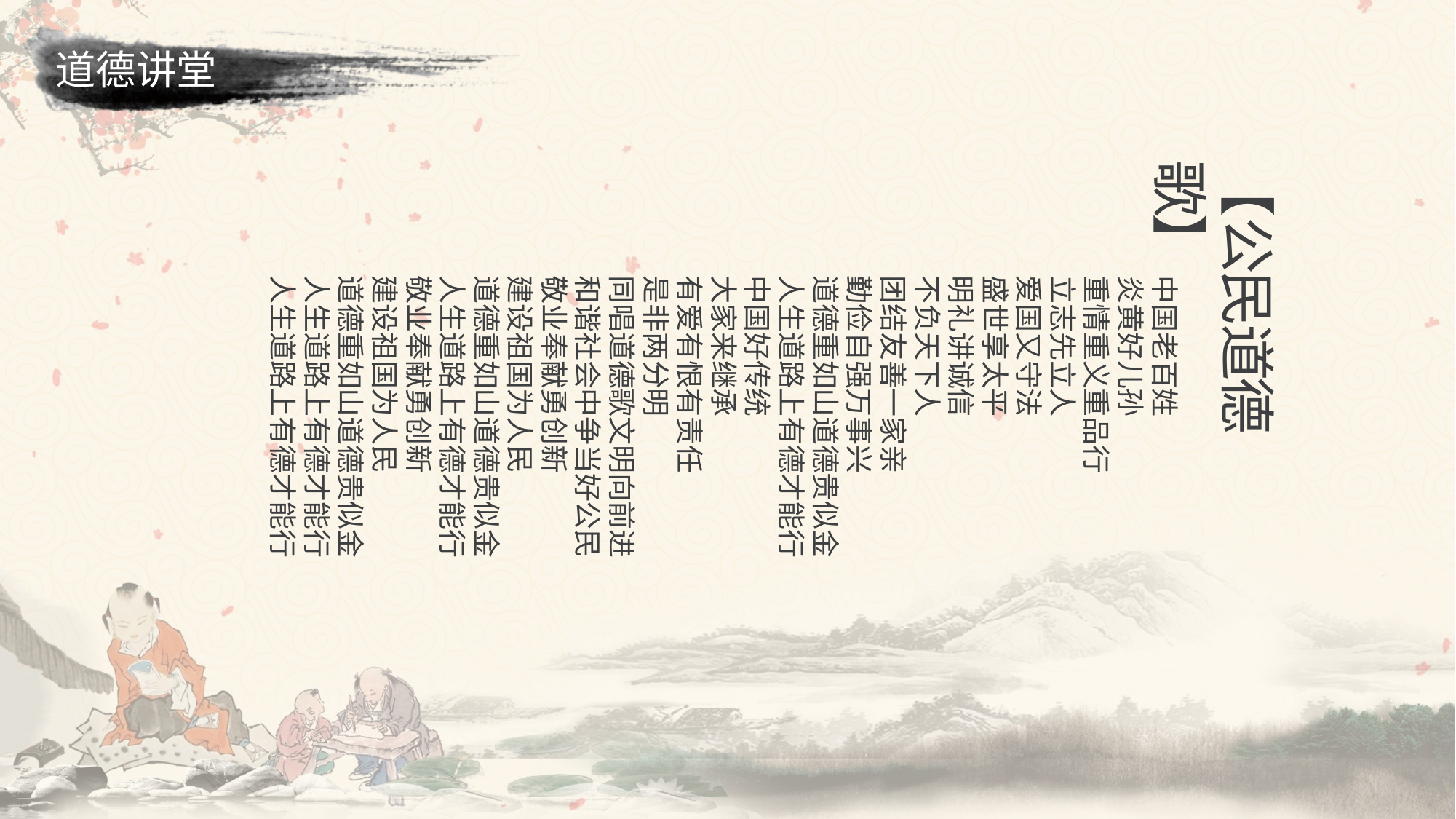

【公民道德歌】
中国老百姓
炎黄好儿孙
重情重义重品行
立志先立人
爱国又守法
盛世享太平
明礼讲诚信
不负天下人
团结友善一家亲
勤俭自强万事兴
道德重如山道德贵似金
人生道路上有德才能行
中国好传统
大家来继承
有爱有恨有责任
是非两分明
同唱道德歌文明向前进
和谐社会中争当好公民
敬业奉献勇创新
建设祖国为人民
道德重如山道德贵似金
人生道路上有德才能行
敬业奉献勇创新
建设祖国为人民
道德重如山道德贵似金
人生道路上有德才能行
人生道路上有德才能行